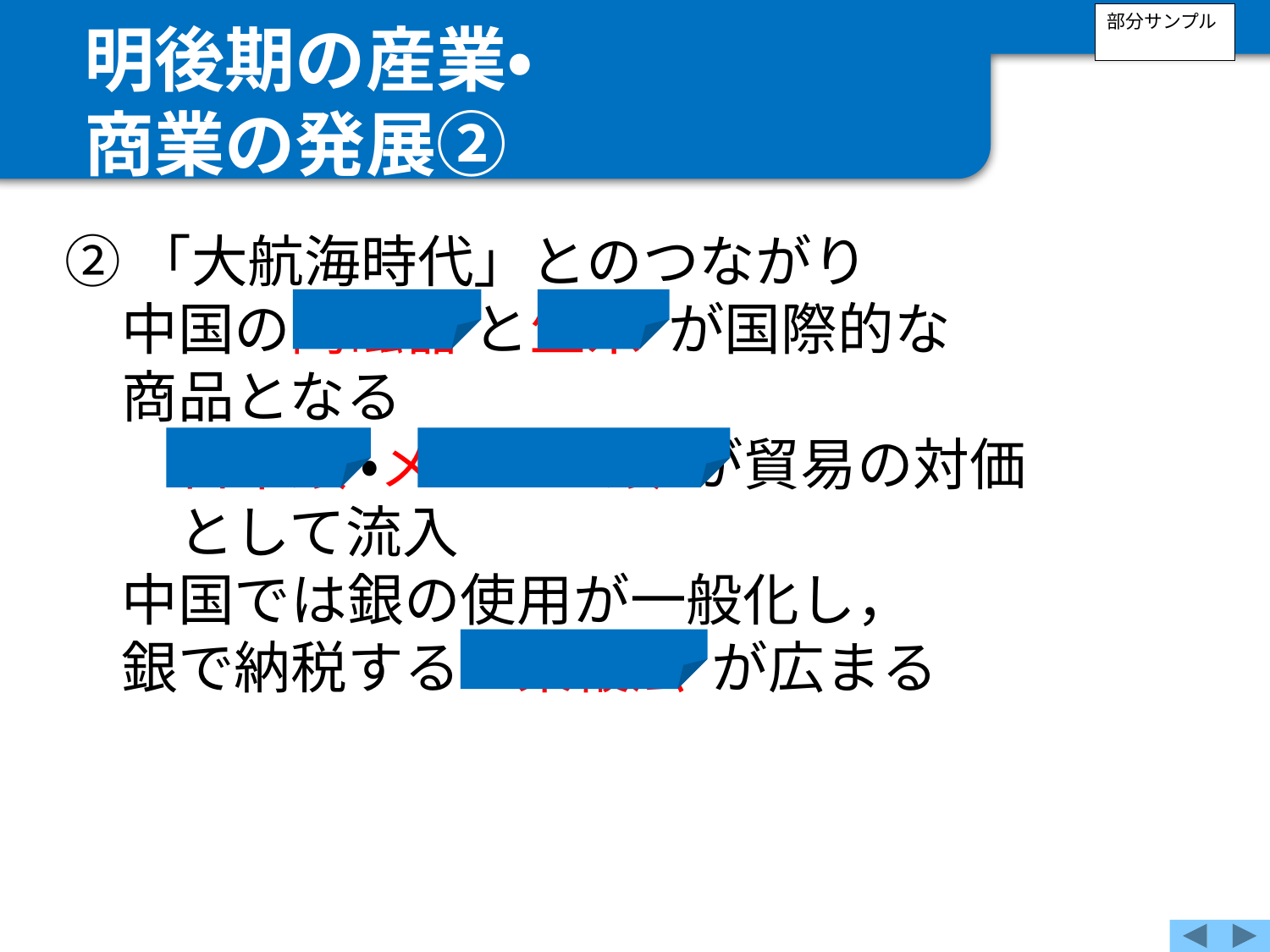

明後期の産業・
商業の発展②
部分サンプル
②「大航海時代」とのつながり
　中国の陶磁器 と生糸  が国際的な
　商品となる
　　日本銀 ・メキシコ銀  が貿易の対価
　　として流入
　中国では銀の使用が一般化し，
　銀で納税する一条鞭法  が広まる